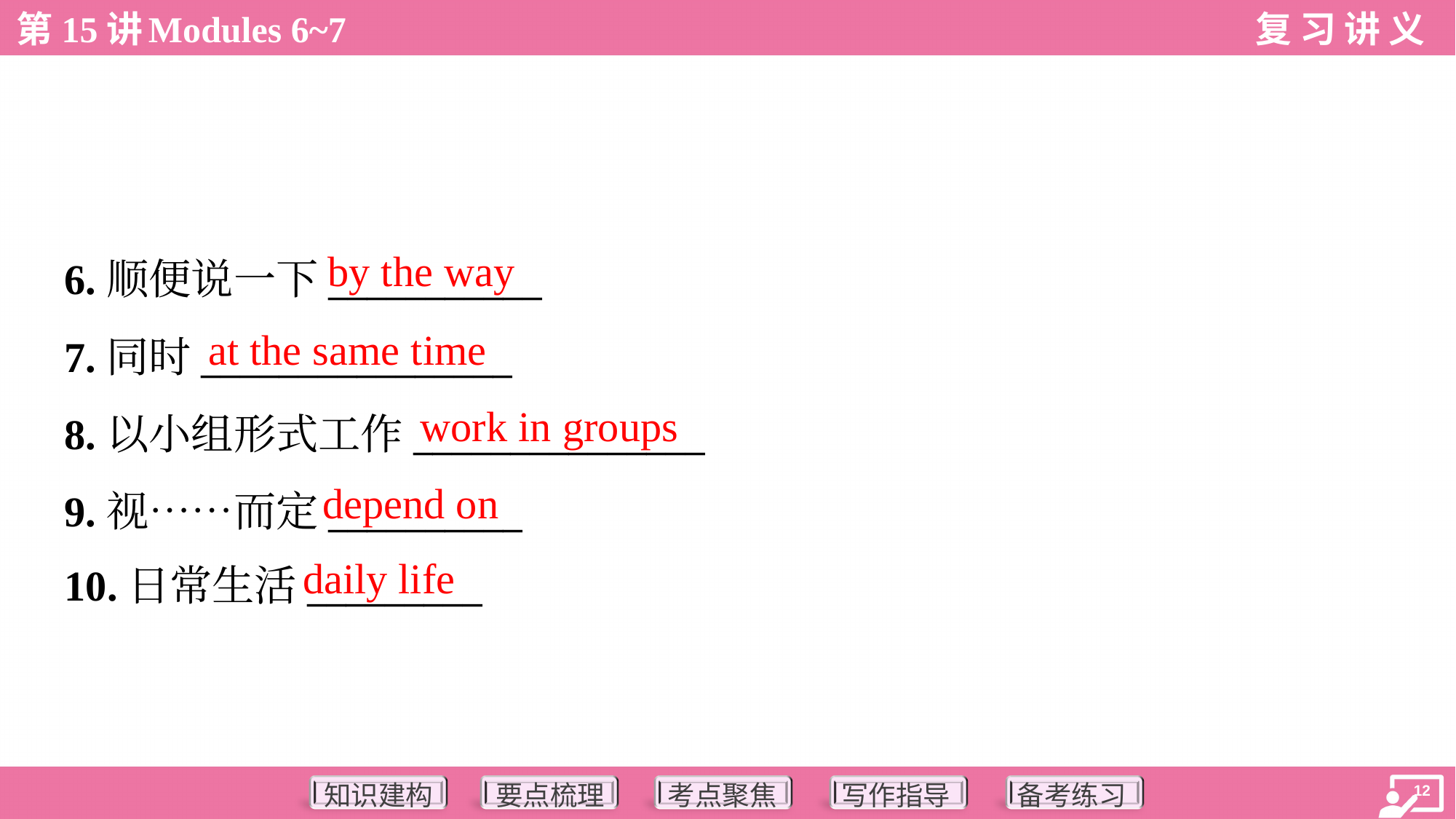

by the way
6.顺便说一下___________
7.同时________________
8.以小组形式工作_______________
9.视……而定__________
10.日常生活_________
at the same time
work in groups
depend on
daily life